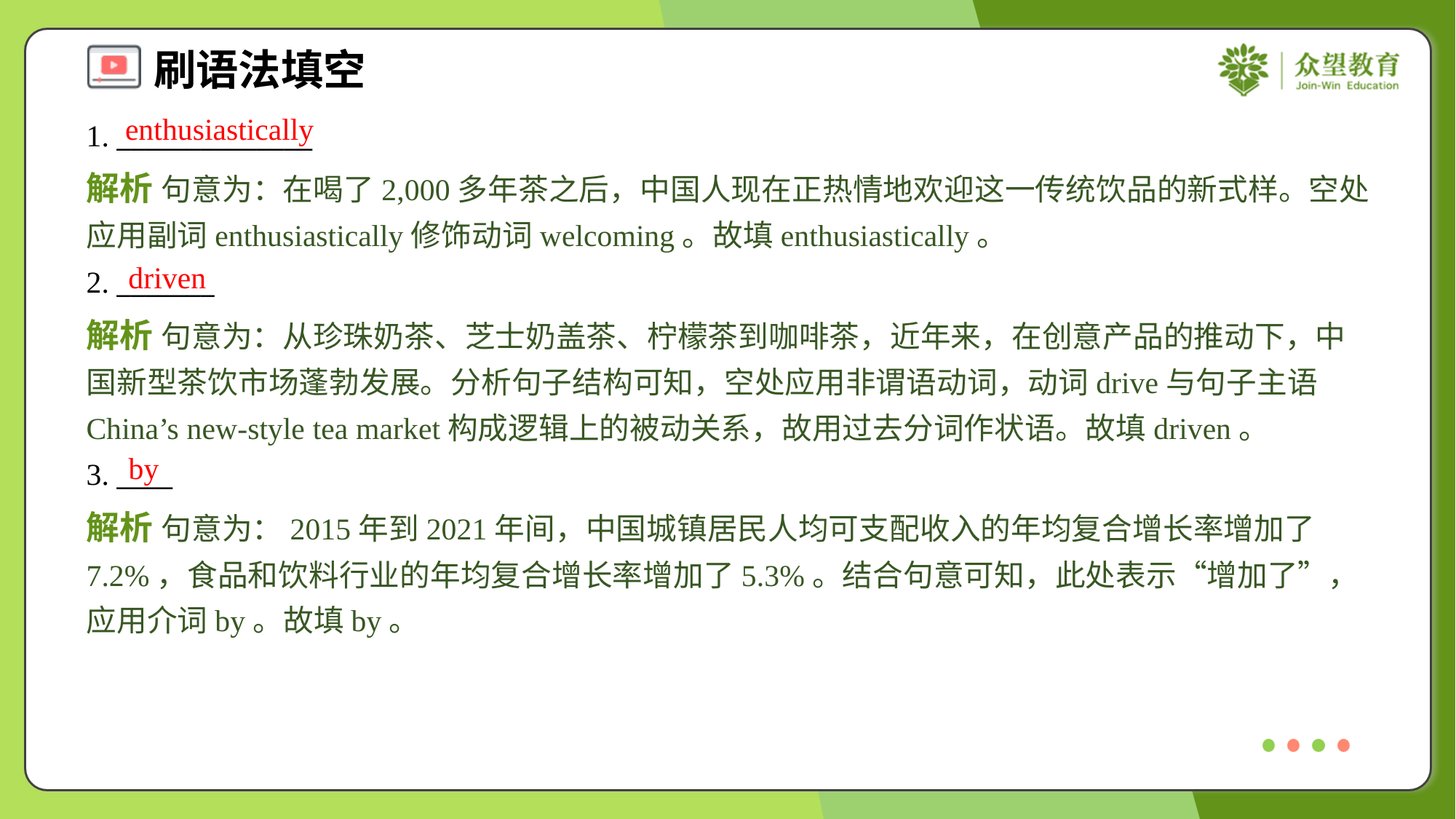

enthusiastically
1. ______________
解析 句意为：在喝了2,000多年茶之后，中国人现在正热情地欢迎这一传统饮品的新式样。空处应用副词enthusiastically修饰动词welcoming。故填enthusiastically。
driven
2. _______
解析 句意为：从珍珠奶茶、芝士奶盖茶、柠檬茶到咖啡茶，近年来，在创意产品的推动下，中国新型茶饮市场蓬勃发展。分析句子结构可知，空处应用非谓语动词，动词drive与句子主语China’s new-style tea market构成逻辑上的被动关系，故用过去分词作状语。故填driven。
by
3. ____
解析 句意为：2015年到2021年间，中国城镇居民人均可支配收入的年均复合增长率增加了7.2%，食品和饮料行业的年均复合增长率增加了5.3%。结合句意可知，此处表示“增加了”，应用介词by。故填by。